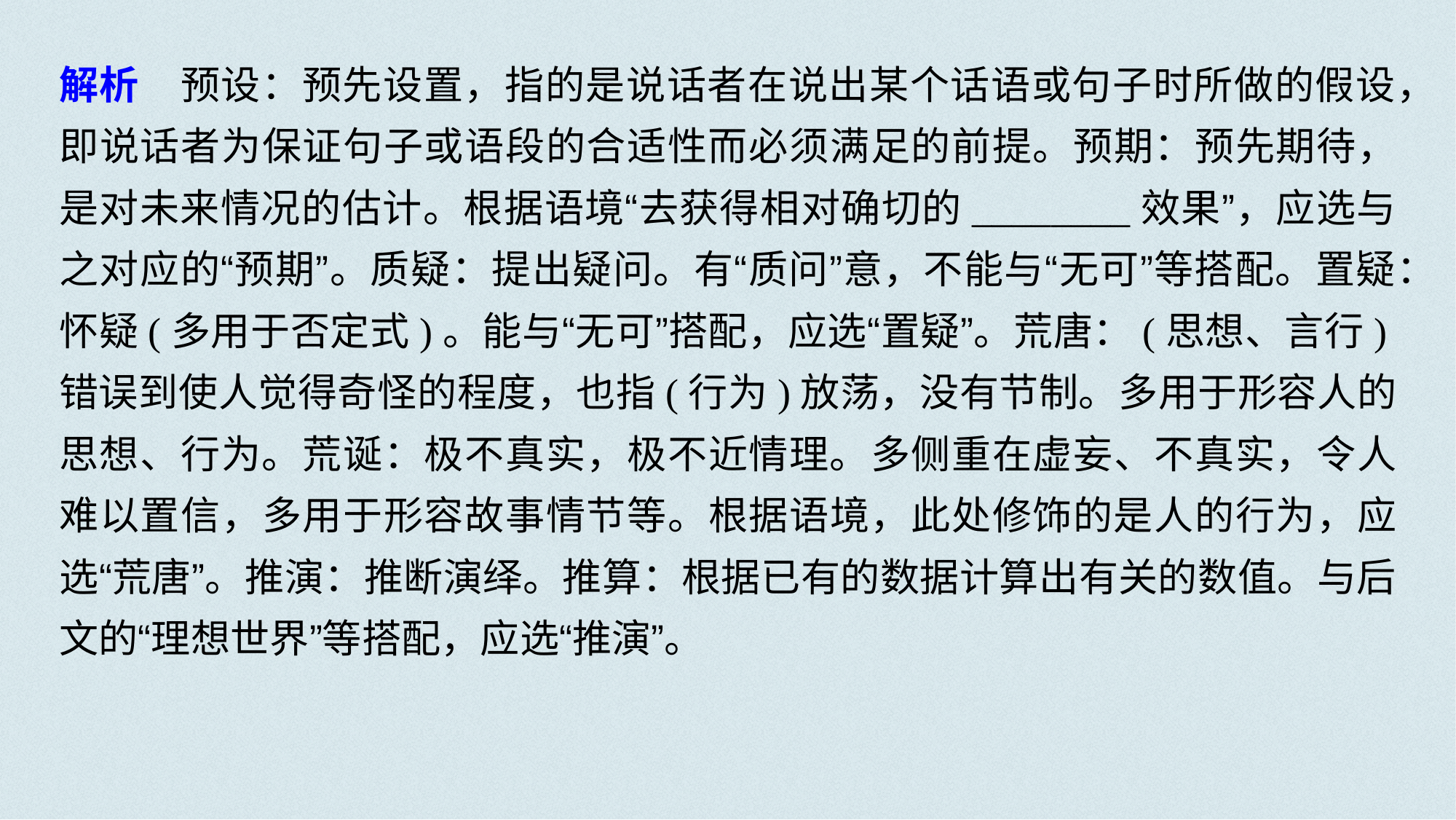

解析　预设：预先设置，指的是说话者在说出某个话语或句子时所做的假设，即说话者为保证句子或语段的合适性而必须满足的前提。预期：预先期待，是对未来情况的估计。根据语境“去获得相对确切的________效果”，应选与之对应的“预期”。质疑：提出疑问。有“质问”意，不能与“无可”等搭配。置疑：怀疑(多用于否定式)。能与“无可”搭配，应选“置疑”。荒唐：(思想、言行)错误到使人觉得奇怪的程度，也指(行为)放荡，没有节制。多用于形容人的思想、行为。荒诞：极不真实，极不近情理。多侧重在虚妄、不真实，令人难以置信，多用于形容故事情节等。根据语境，此处修饰的是人的行为，应选“荒唐”。推演：推断演绎。推算：根据已有的数据计算出有关的数值。与后文的“理想世界”等搭配，应选“推演”。